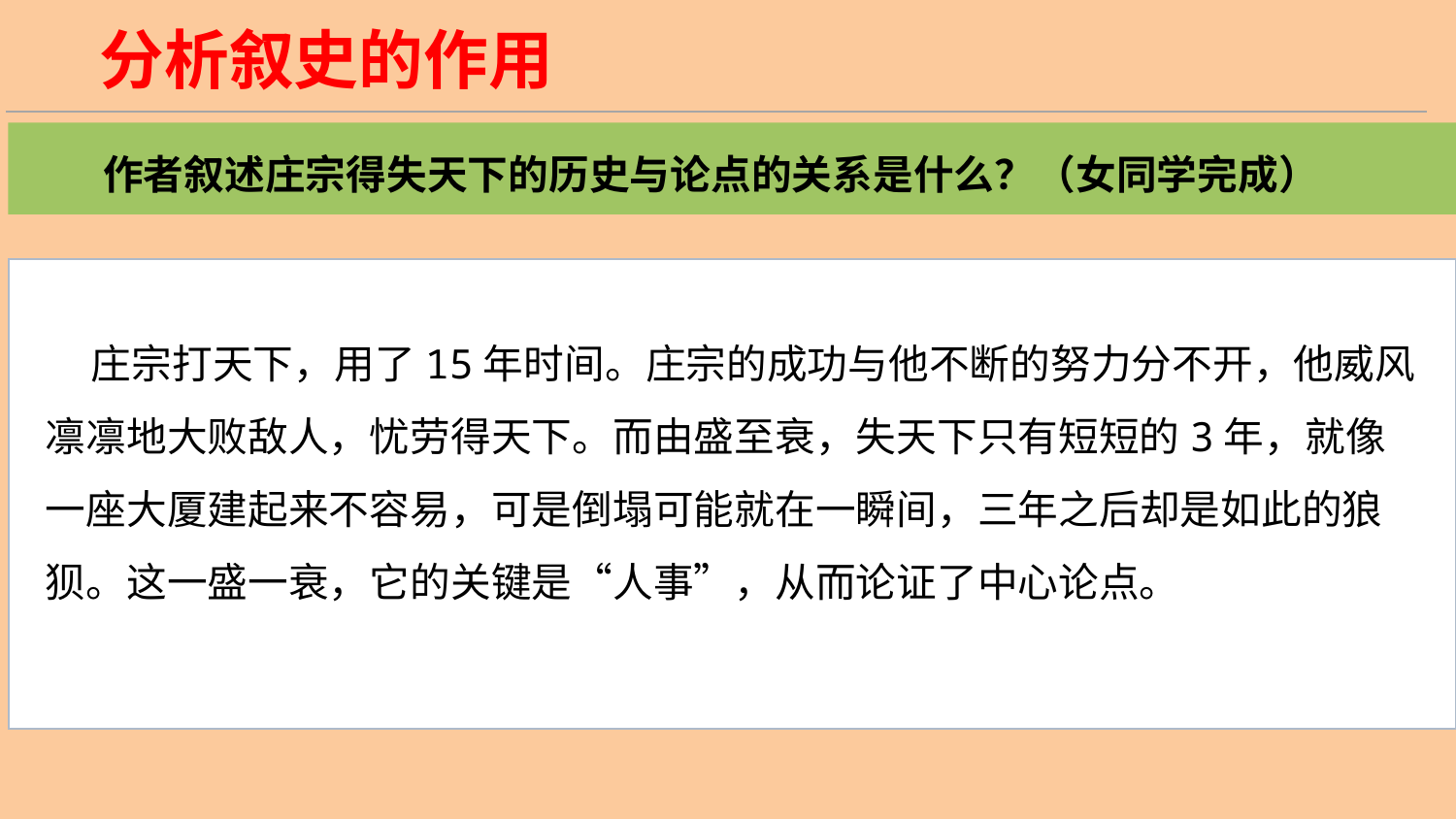

分析叙史的作用

       作者叙述庄宗得失天下的历史与论点的关系是什么？（女同学完成）

    庄宗打天下，用了15年时间。庄宗的成功与他不断的努力分不开，他威风凛凛地大败敌人，忧劳得天下。而由盛至衰，失天下只有短短的3年，就像一座大厦建起来不容易，可是倒塌可能就在一瞬间，三年之后却是如此的狼狈。这一盛一衰，它的关键是“人事”，从而论证了中心论点。